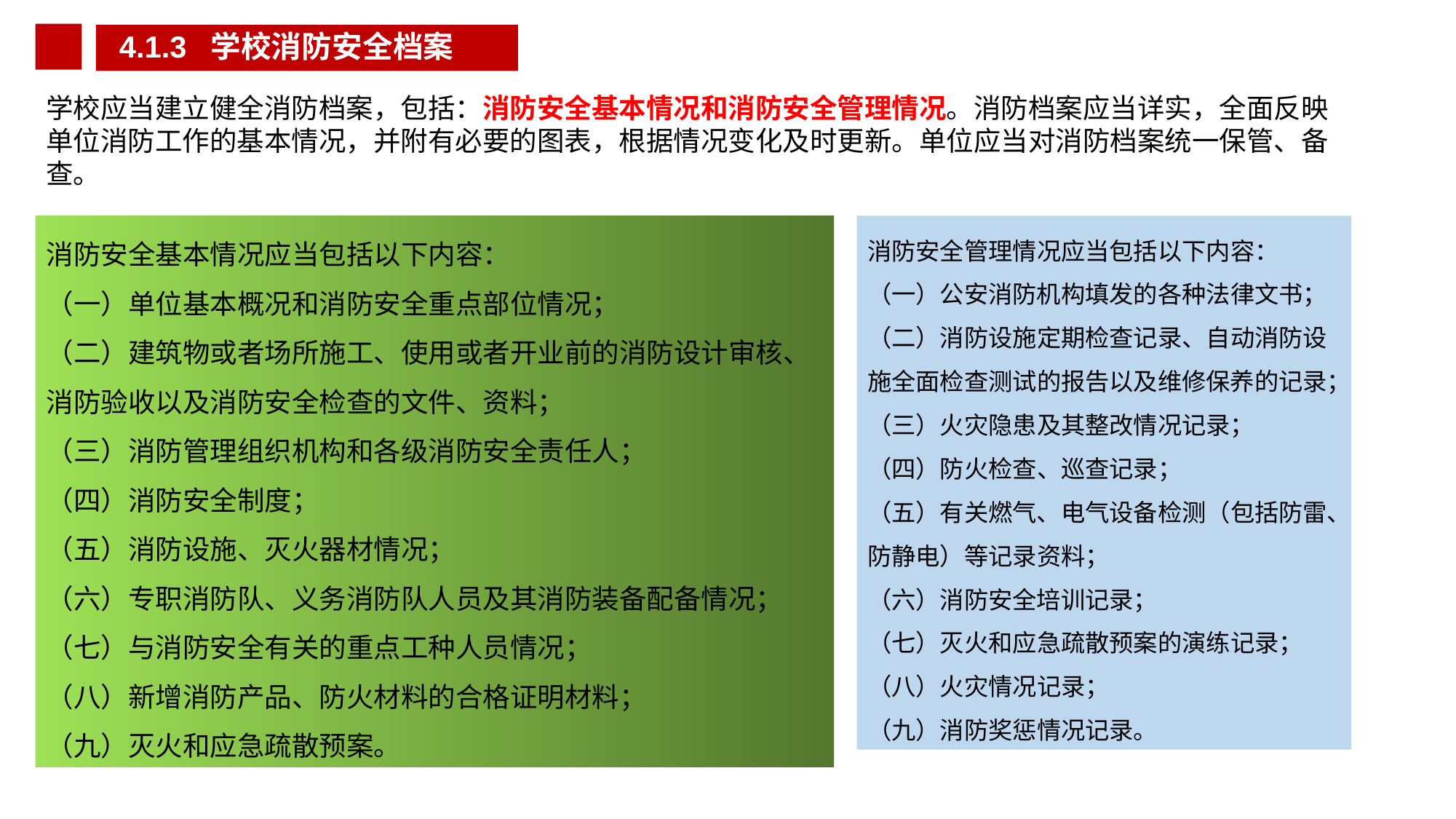

4.1.3  学校消防安全档案

学校应当建立健全消防档案，包括：消防安全基本情况和消防安全管理情况。消防档案应当详实，全面反映单位消防工作的基本情况，并附有必要的图表，根据情况变化及时更新。单位应当对消防档案统一保管、备查。
消防安全基本情况应当包括以下内容：
（一）单位基本概况和消防安全重点部位情况；
（二）建筑物或者场所施工、使用或者开业前的消防设计审核、消防验收以及消防安全检查的文件、资料；
（三）消防管理组织机构和各级消防安全责任人；
（四）消防安全制度；
（五）消防设施、灭火器材情况；
（六）专职消防队、义务消防队人员及其消防装备配备情况；
（七）与消防安全有关的重点工种人员情况；
（八）新增消防产品、防火材料的合格证明材料；
（九）灭火和应急疏散预案。
消防安全管理情况应当包括以下内容：
（一）公安消防机构填发的各种法律文书；
（二）消防设施定期检查记录、自动消防设施全面检查测试的报告以及维修保养的记录；
（三）火灾隐患及其整改情况记录；
（四）防火检查、巡查记录；
（五）有关燃气、电气设备检测（包括防雷、防静电）等记录资料；
（六）消防安全培训记录；
（七）灭火和应急疏散预案的演练记录；
（八）火灾情况记录；
（九）消防奖惩情况记录。